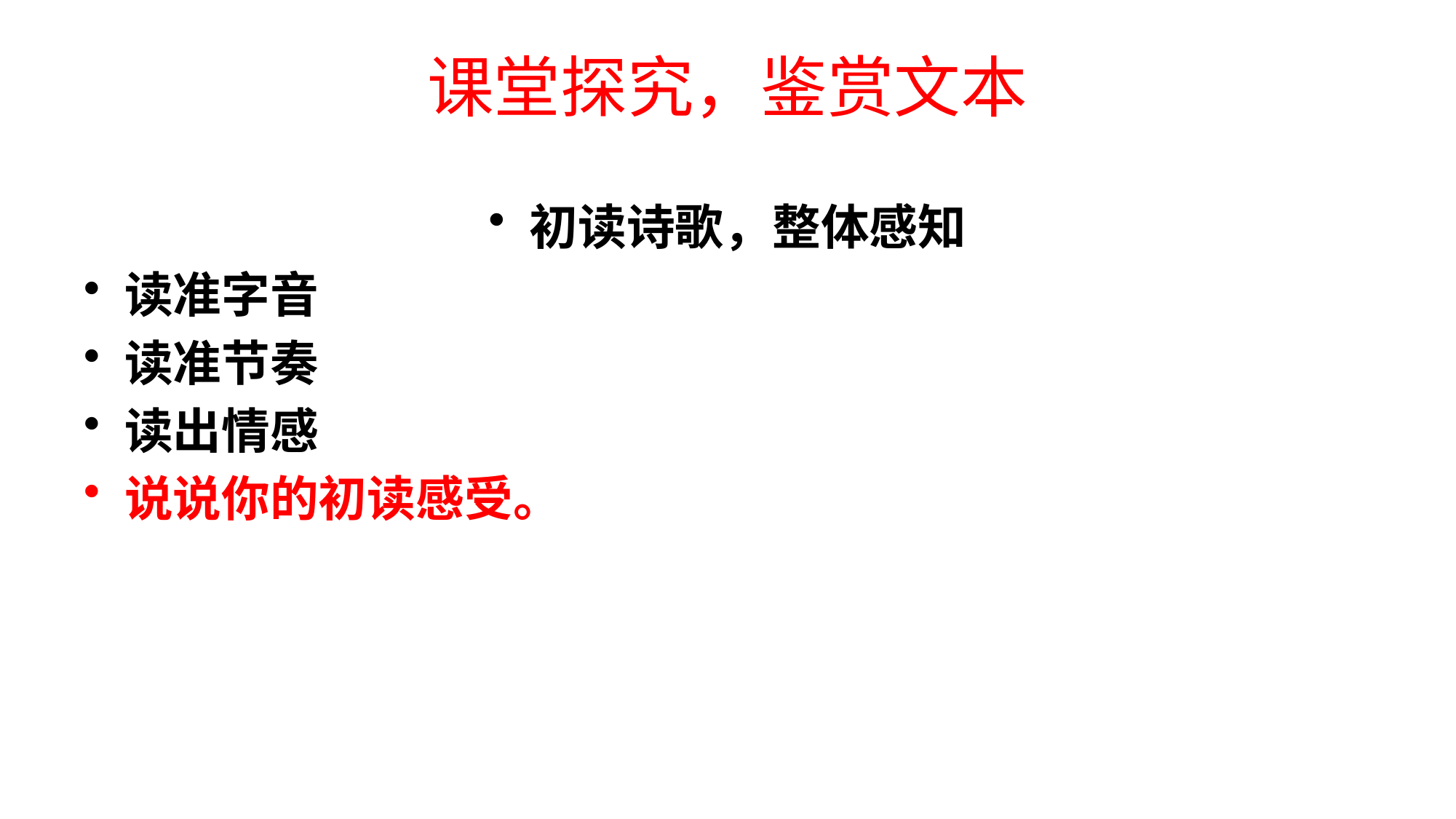

# 课堂探究，鉴赏文本

初读诗歌，整体感知
读准字音
读准节奏
读出情感
说说你的初读感受。